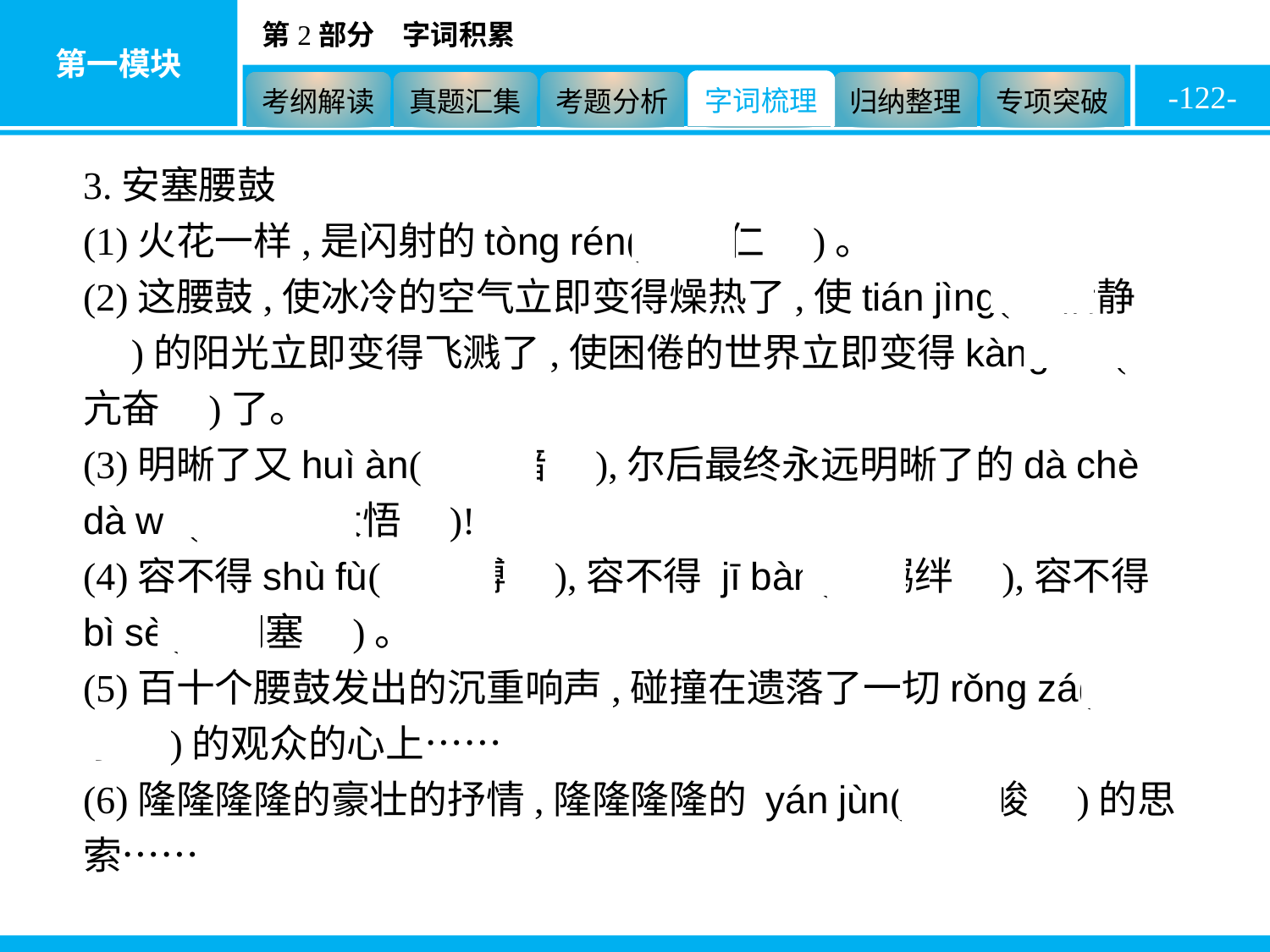

-122-
3.安塞腰鼓
(1)火花一样,是闪射的tòng rén(　瞳仁　)。
(2)这腰鼓,使冰冷的空气立即变得燥热了,使tián jìng(　恬静　)的阳光立即变得飞溅了,使困倦的世界立即变得kàng fèn(　亢奋　)了。
(3)明晰了又huì àn(　晦暗　),尔后最终永远明晰了的dà chè dà wù(　大彻大悟　)!
(4)容不得shù fù(　束缚　),容不得 jī bàn(　羁绊　),容不得bì sè(　闭塞　)。
(5)百十个腰鼓发出的沉重响声,碰撞在遗落了一切rǒng zá(　冗杂　)的观众的心上……
(6)隆隆隆隆的豪壮的抒情,隆隆隆隆的 yán jùn(　严峻　)的思索……